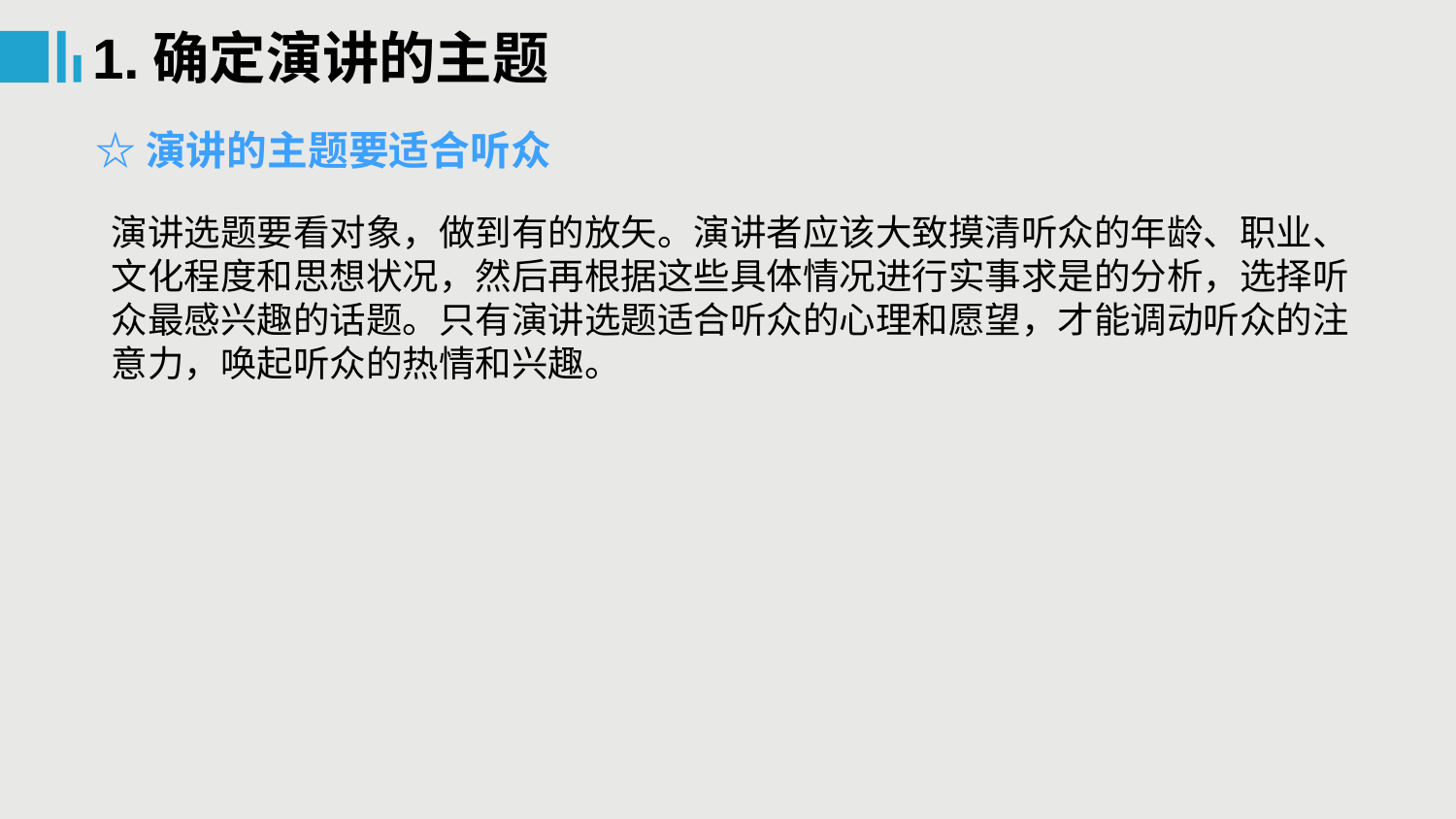

1.确定演讲的主题

☆演讲的主题要适合听众
演讲选题要看对象，做到有的放矢。演讲者应该大致摸清听众的年龄、职业、文化程度和思想状况，然后再根据这些具体情况进行实事求是的分析，选择听众最感兴趣的话题。只有演讲选题适合听众的心理和愿望，才能调动听众的注意力，唤起听众的热情和兴趣。